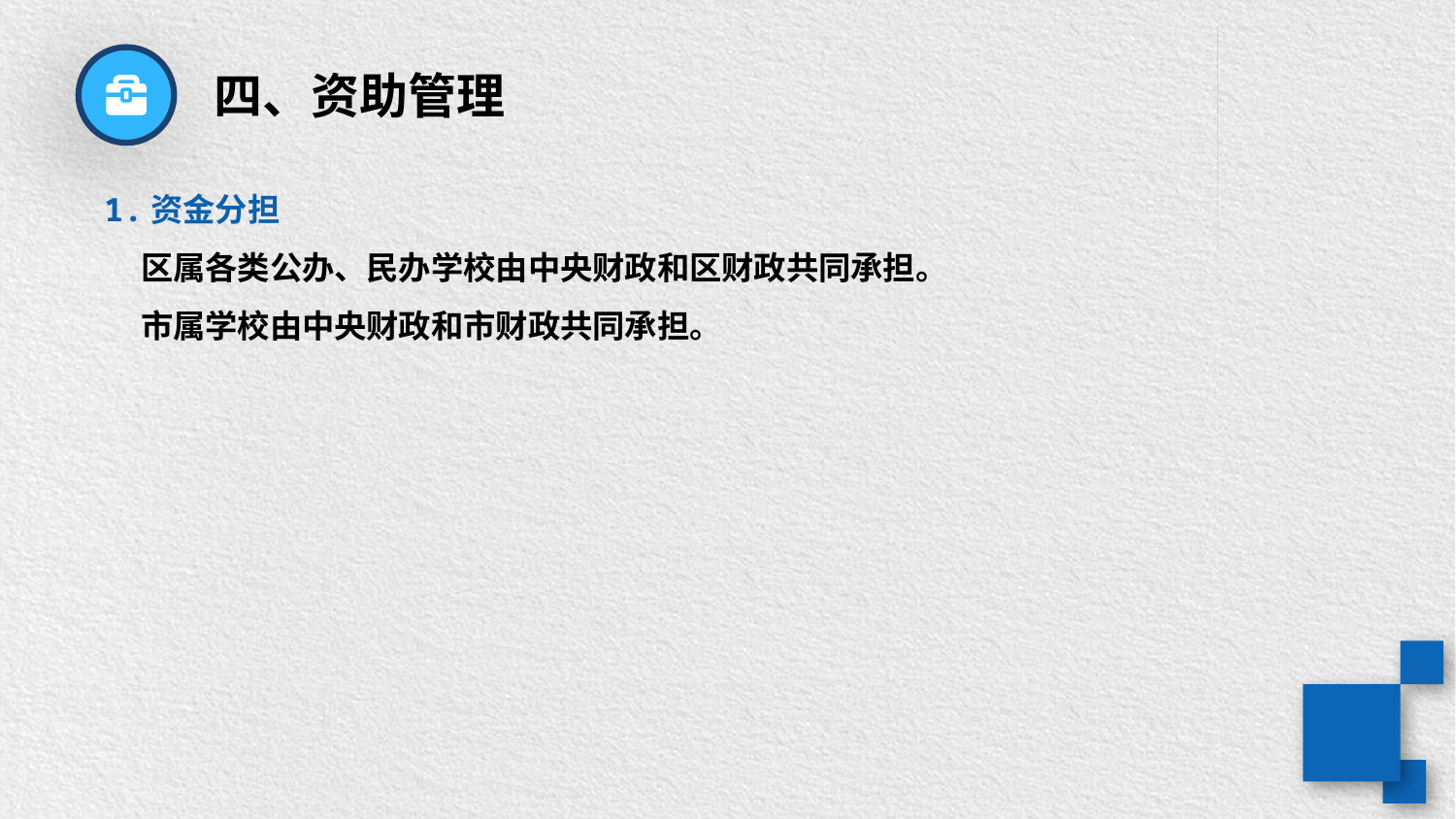

四、资助管理

1.资金分担
    区属各类公办、民办学校由中央财政和区财政共同承担。
    市属学校由中央财政和市财政共同承担。